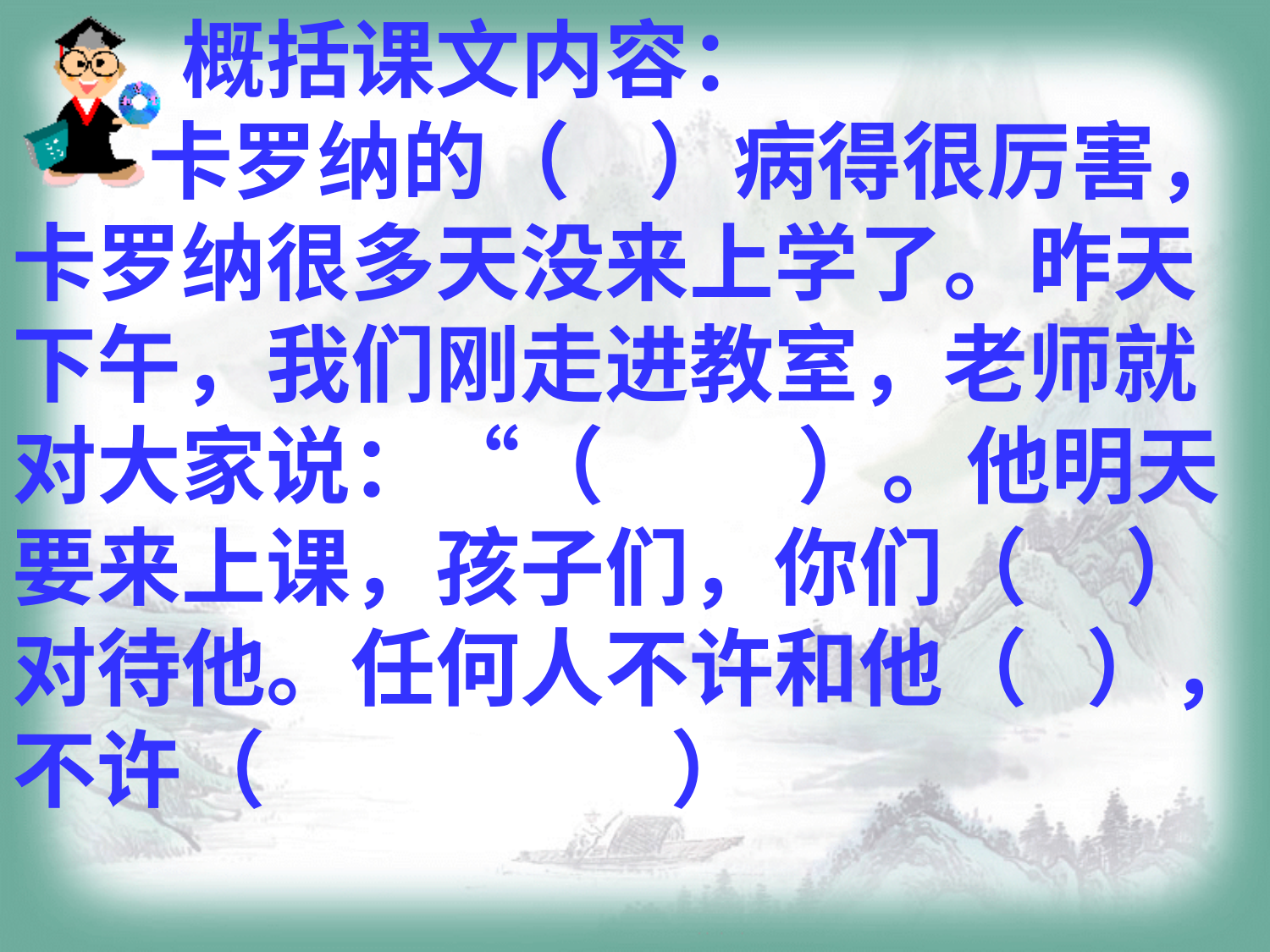

概括课文内容：
      卡罗纳的（    ）病得很厉害，卡罗纳很多天没来上学了。昨天下午，我们刚走进教室，老师就对大家说：“（          ）。他明天要来上课，孩子们，你们（     ）对待他。任何人不许和他（   ），不许（                     ）